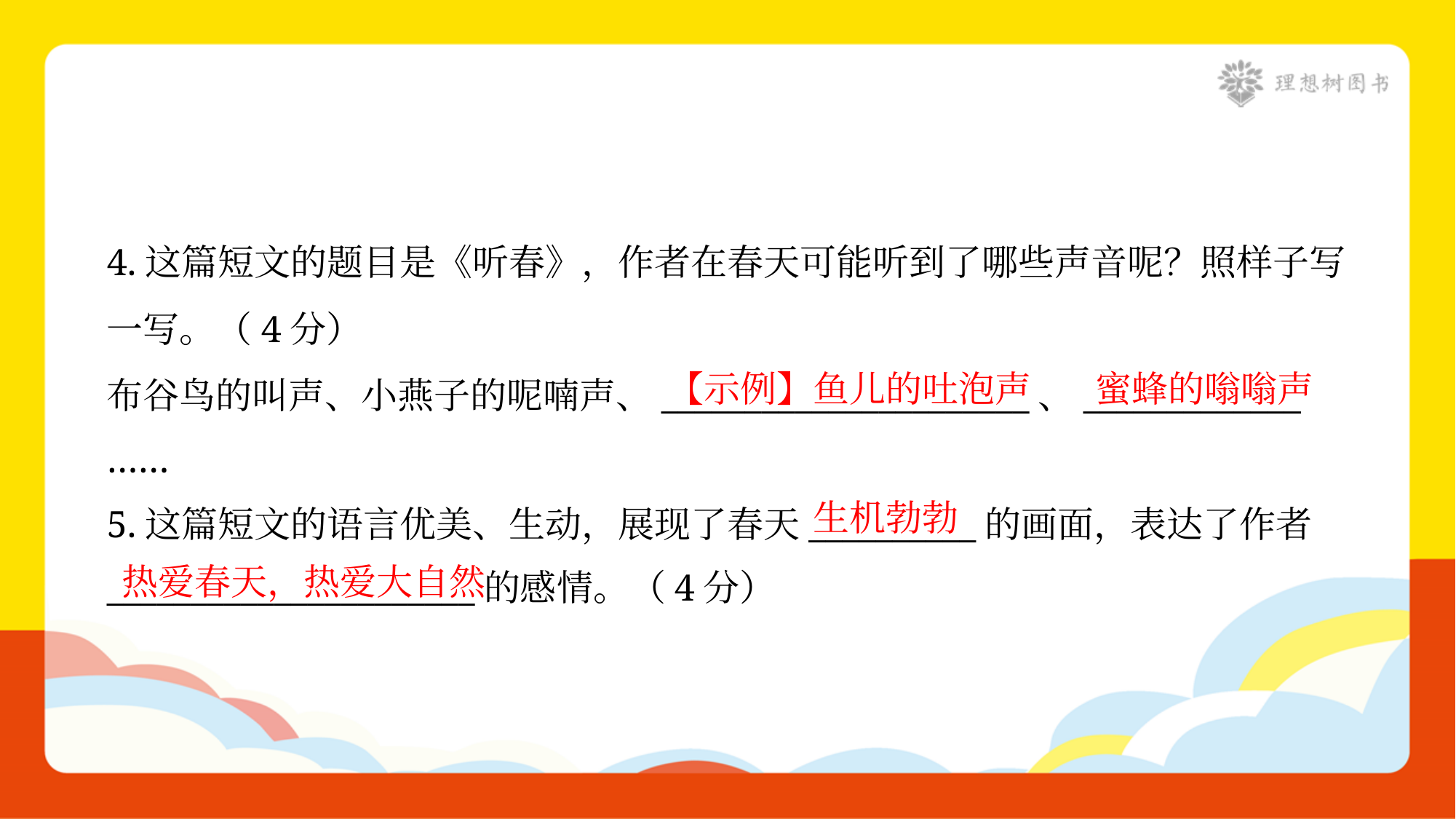

4.这篇短文的题目是《听春》，作者在春天可能听到了哪些声音呢？照样子写
一写。（4分）
布谷鸟的叫声、小燕子的呢喃声、______________________、_____________
……
【示例】鱼儿的吐泡声
蜜蜂的嗡嗡声
生机勃勃
5.这篇短文的语言优美、生动，展现了春天__________的画面，表达了作者
______________________的感情。（4分）
热爱春天，热爱大自然